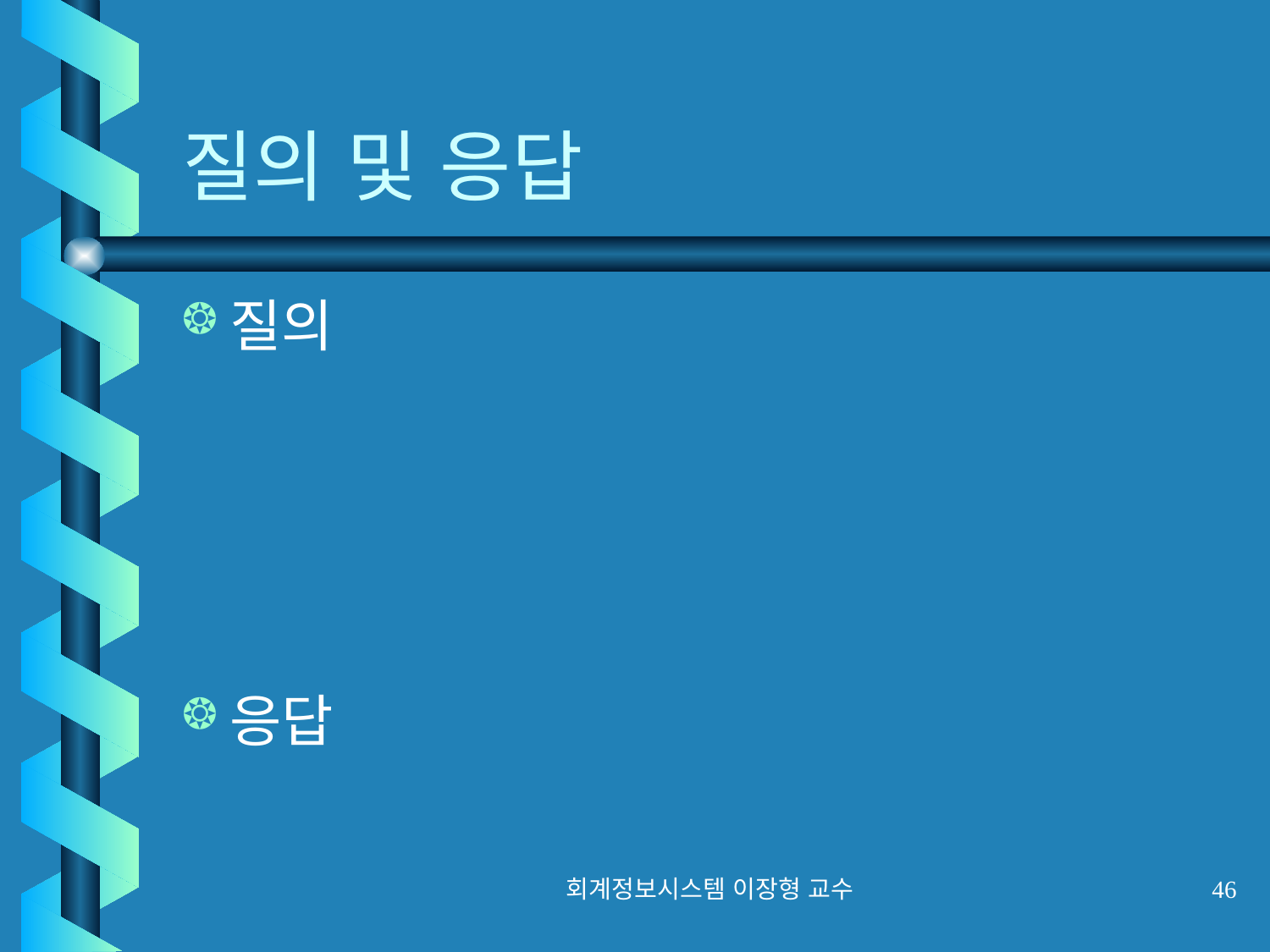

# 질의 및 응답
질의

응답
회계정보시스템 이장형 교수
46